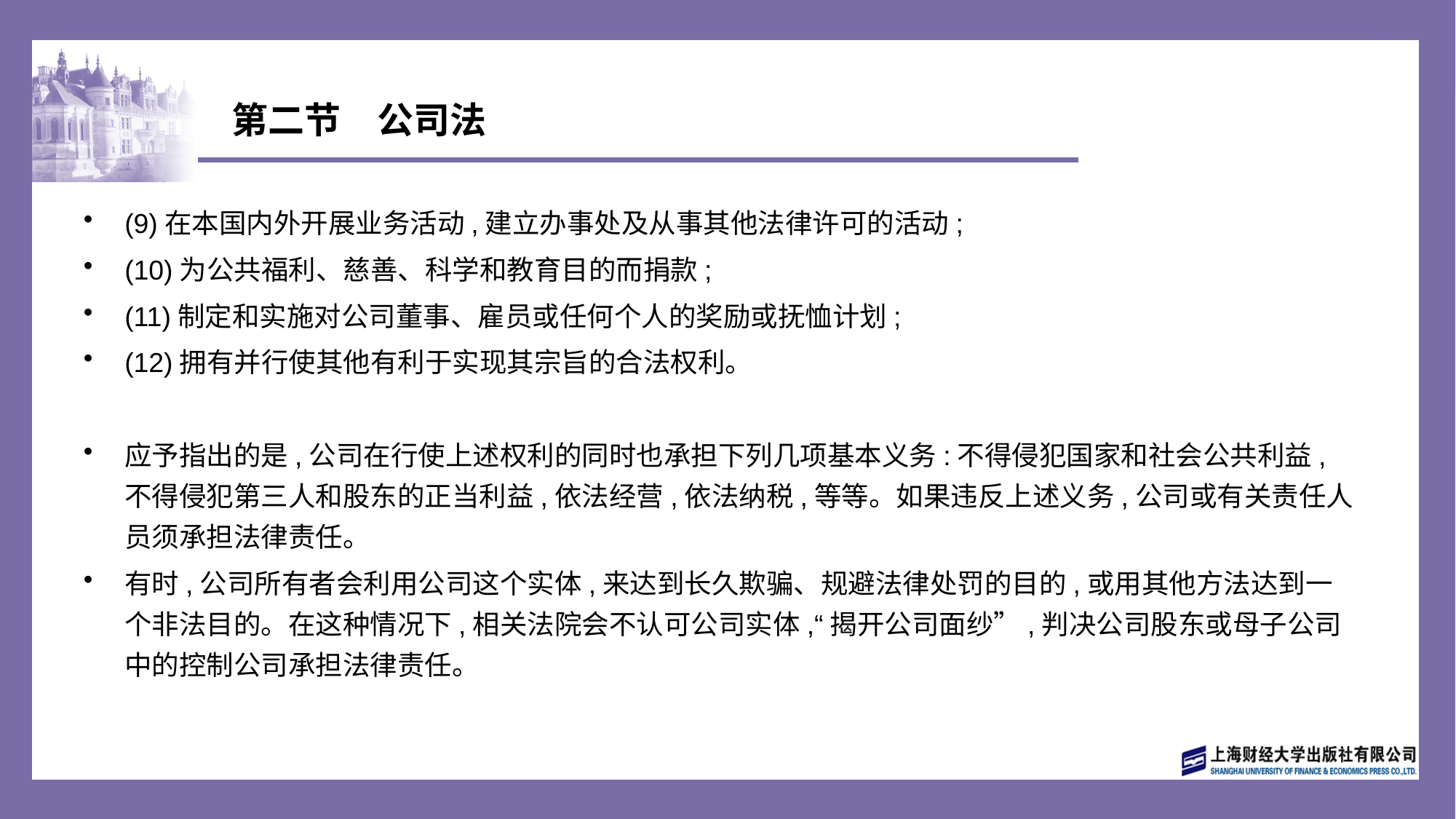

# 第二节　公司法
(9)在本国内外开展业务活动,建立办事处及从事其他法律许可的活动;
(10)为公共福利、慈善、科学和教育目的而捐款;
(11)制定和实施对公司董事、雇员或任何个人的奖励或抚恤计划;
(12)拥有并行使其他有利于实现其宗旨的合法权利。

应予指出的是,公司在行使上述权利的同时也承担下列几项基本义务:不得侵犯国家和社会公共利益,不得侵犯第三人和股东的正当利益,依法经营,依法纳税,等等。如果违反上述义务,公司或有关责任人员须承担法律责任。
有时,公司所有者会利用公司这个实体,来达到长久欺骗、规避法律处罚的目的,或用其他方法达到一个非法目的。在这种情况下,相关法院会不认可公司实体,“揭开公司面纱”,判决公司股东或母子公司中的控制公司承担法律责任。